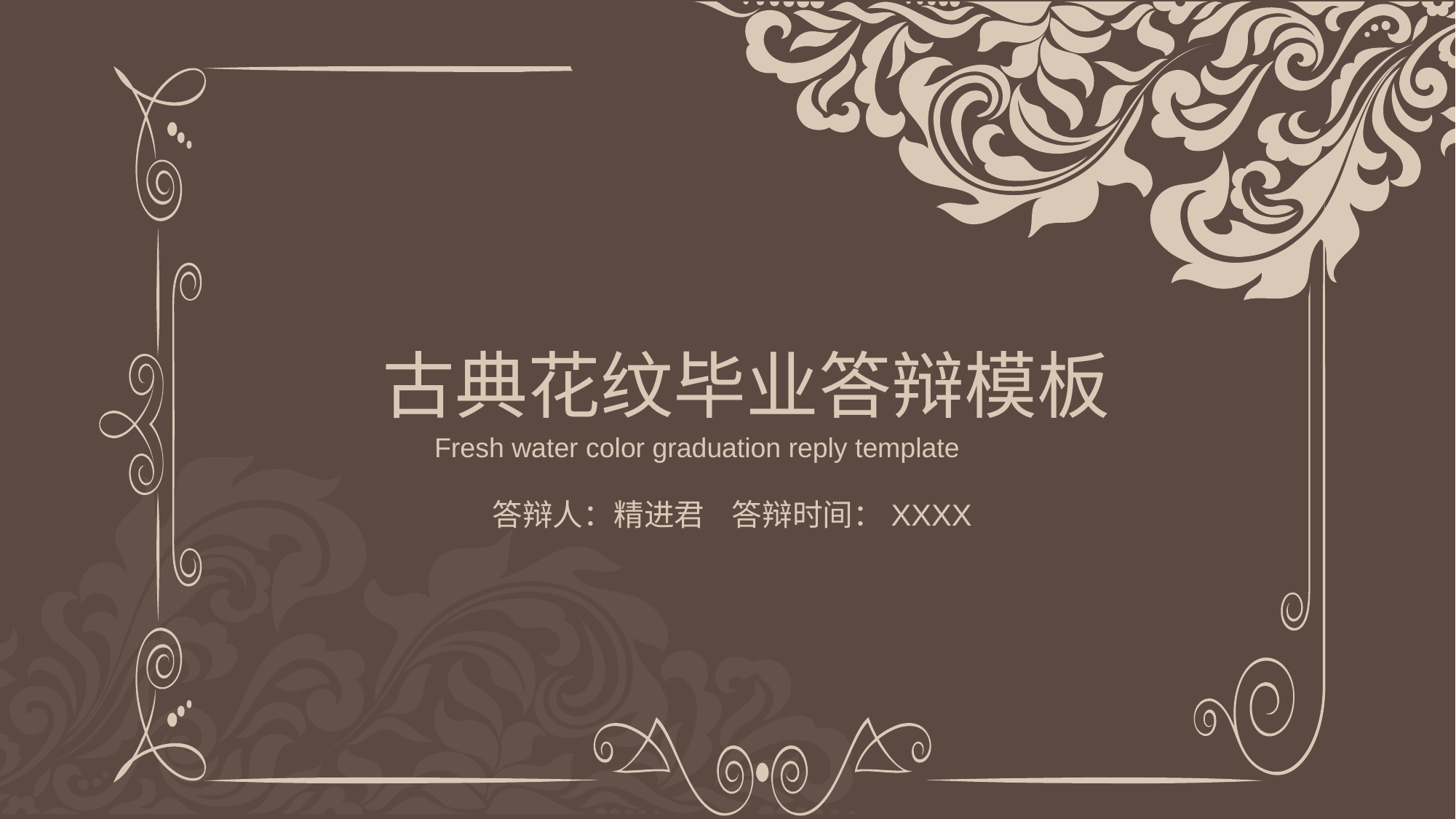

古典花纹毕业答辩模板
Fresh water color graduation reply template
答辩人：精进君    答辩时间：XXXX